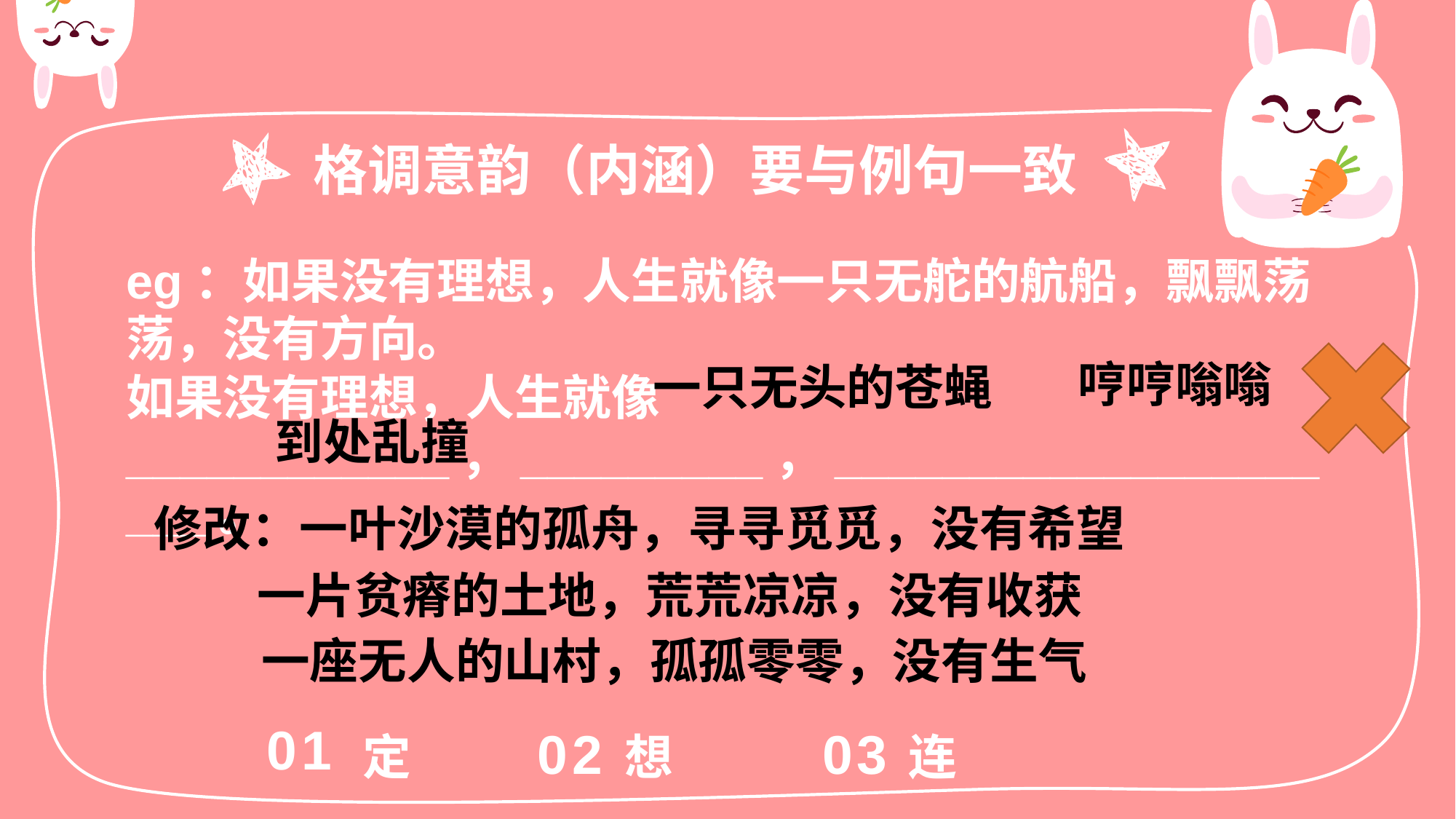

格调意韵（内涵）要与例句一致

eg：如果没有理想，人生就像一只无舵的航船，飘飘荡荡，没有方向。
如果没有理想，人生就像____________，_________，_____________________。

哼哼嗡嗡
一只无头的苍蝇
到处乱撞
修改：一叶沙漠的孤舟，寻寻觅觅，没有希望
         一片贫瘠的土地，荒荒凉凉，没有收获
         一座无人的山村，孤孤零零，没有生气
定
01
想
连
03
02